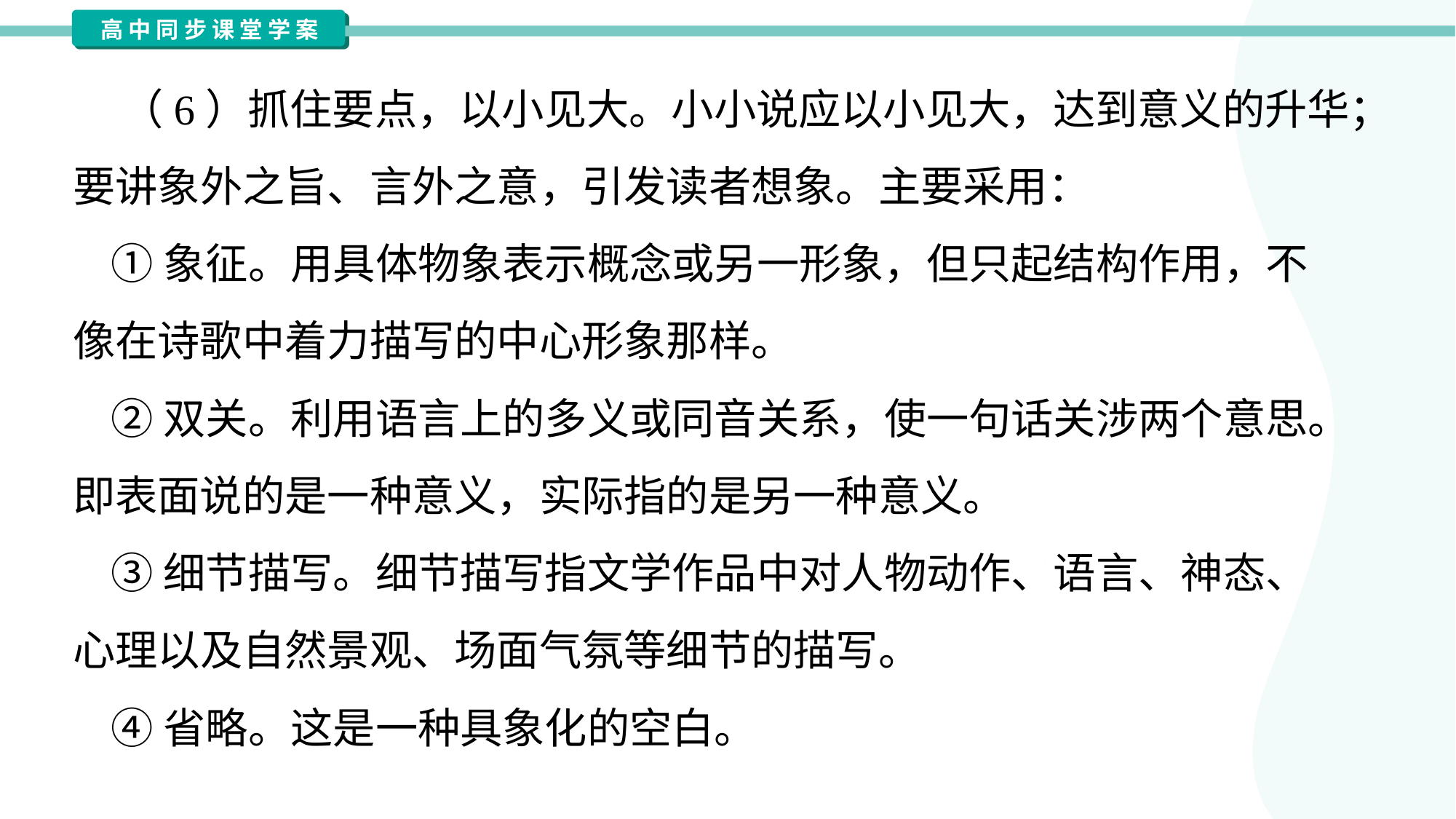

（6）抓住要点，以小见大。小小说应以小见大，达到意义的升华；
要讲象外之旨、言外之意，引发读者想象。主要采用：
    ①象征。用具体物象表示概念或另一形象，但只起结构作用，不
像在诗歌中着力描写的中心形象那样。
    ②双关。利用语言上的多义或同音关系，使一句话关涉两个意思。
即表面说的是一种意义，实际指的是另一种意义。
    ③细节描写。细节描写指文学作品中对人物动作、语言、神态、
心理以及自然景观、场面气氛等细节的描写。
    ④省略。这是一种具象化的空白。